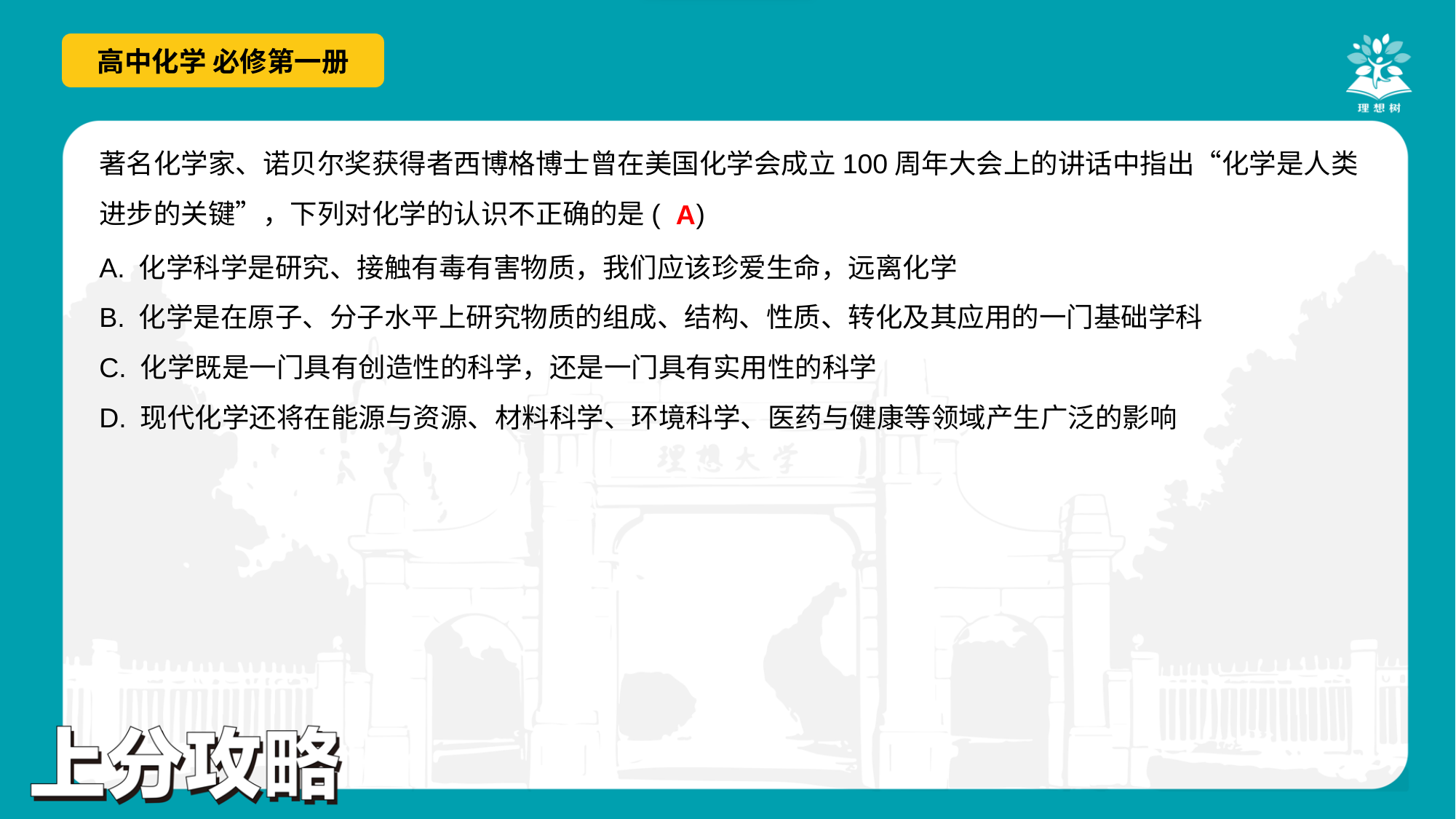

著名化学家、诺贝尔奖获得者西博格博士曾在美国化学会成立100周年大会上的讲话中指出“化学是人类
进步的关键”，下列对化学的认识不正确的是(     )
A
A. 化学科学是研究、接触有毒有害物质，我们应该珍爱生命，远离化学
B. 化学是在原子、分子水平上研究物质的组成、结构、性质、转化及其应用的一门基础学科
C. 化学既是一门具有创造性的科学，还是一门具有实用性的科学
D. 现代化学还将在能源与资源、材料科学、环境科学、医药与健康等领域产生广泛的影响